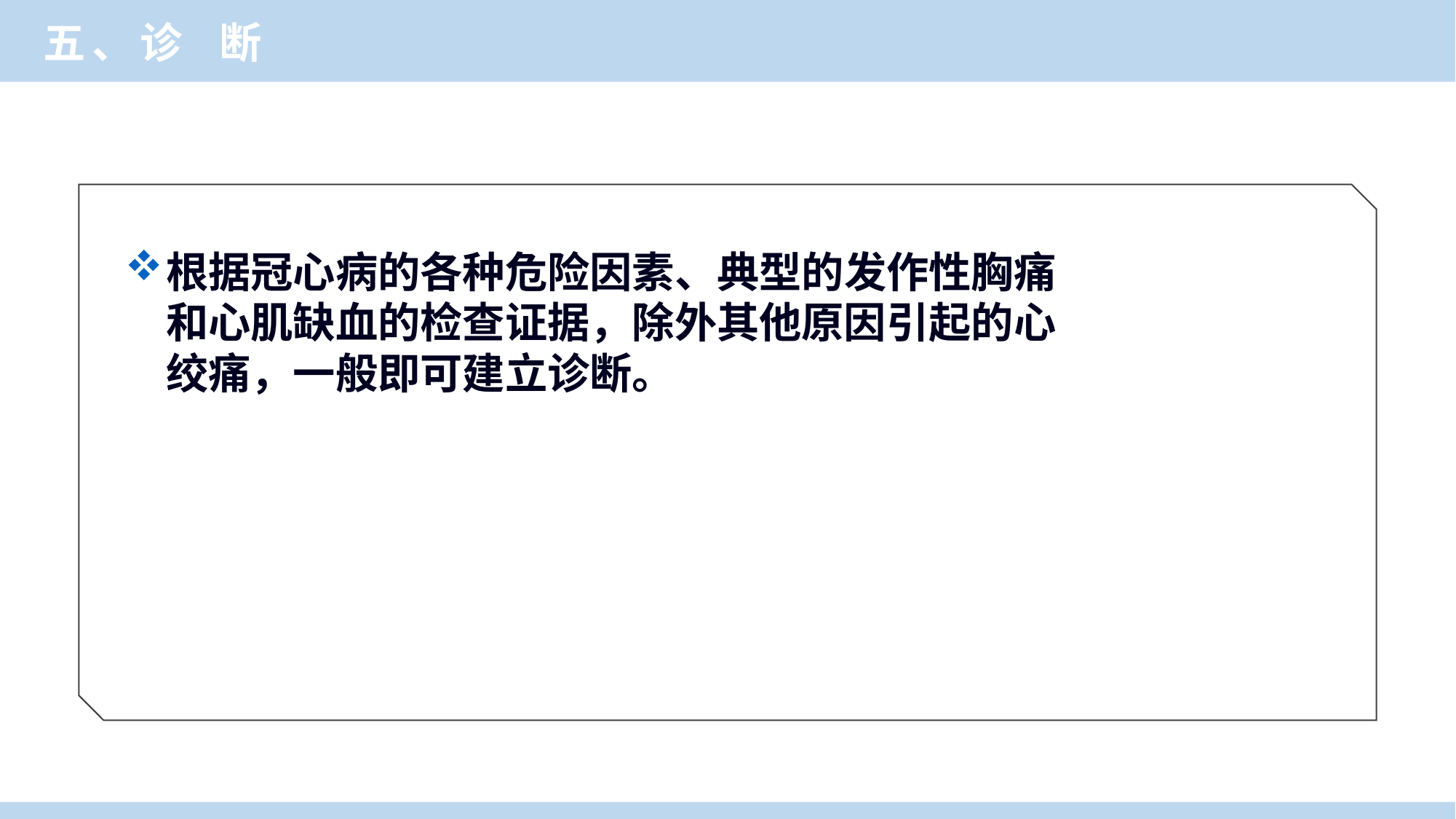

五、诊  断

根据冠心病的各种危险因素、典型的发作性胸痛和心肌缺血的检查证据，除外其他原因引起的心绞痛，一般即可建立诊断。